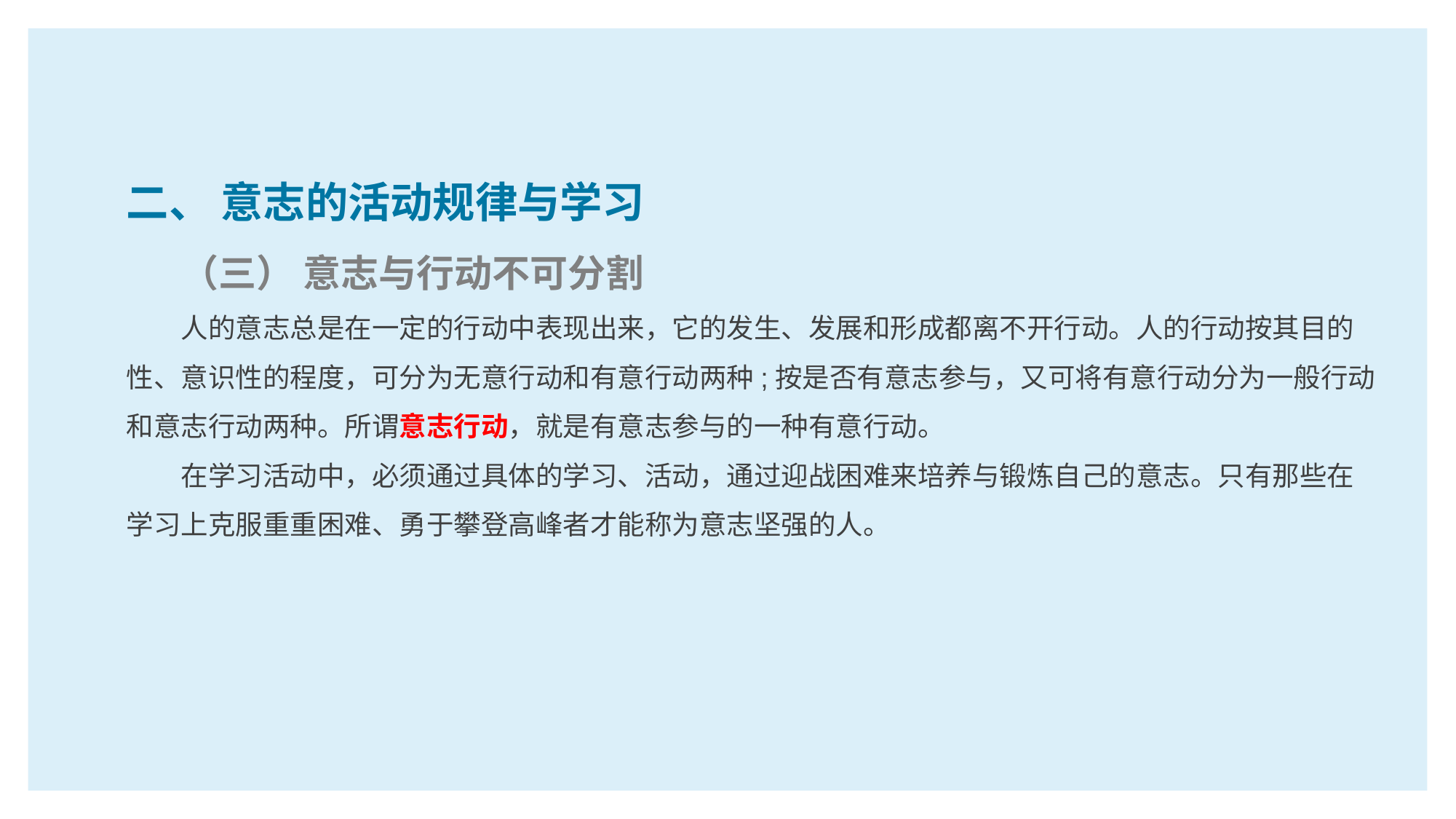

二、 意志的活动规律与学习
（三） 意志与行动不可分割
人的意志总是在一定的行动中表现出来，它的发生、发展和形成都离不开行动。人的行动按其目的性、意识性的程度，可分为无意行动和有意行动两种;按是否有意志参与，又可将有意行动分为一般行动和意志行动两种。所谓意志行动，就是有意志参与的一种有意行动。
在学习活动中，必须通过具体的学习、活动，通过迎战困难来培养与锻炼自己的意志。只有那些在学习上克服重重困难、勇于攀登高峰者才能称为意志坚强的人。